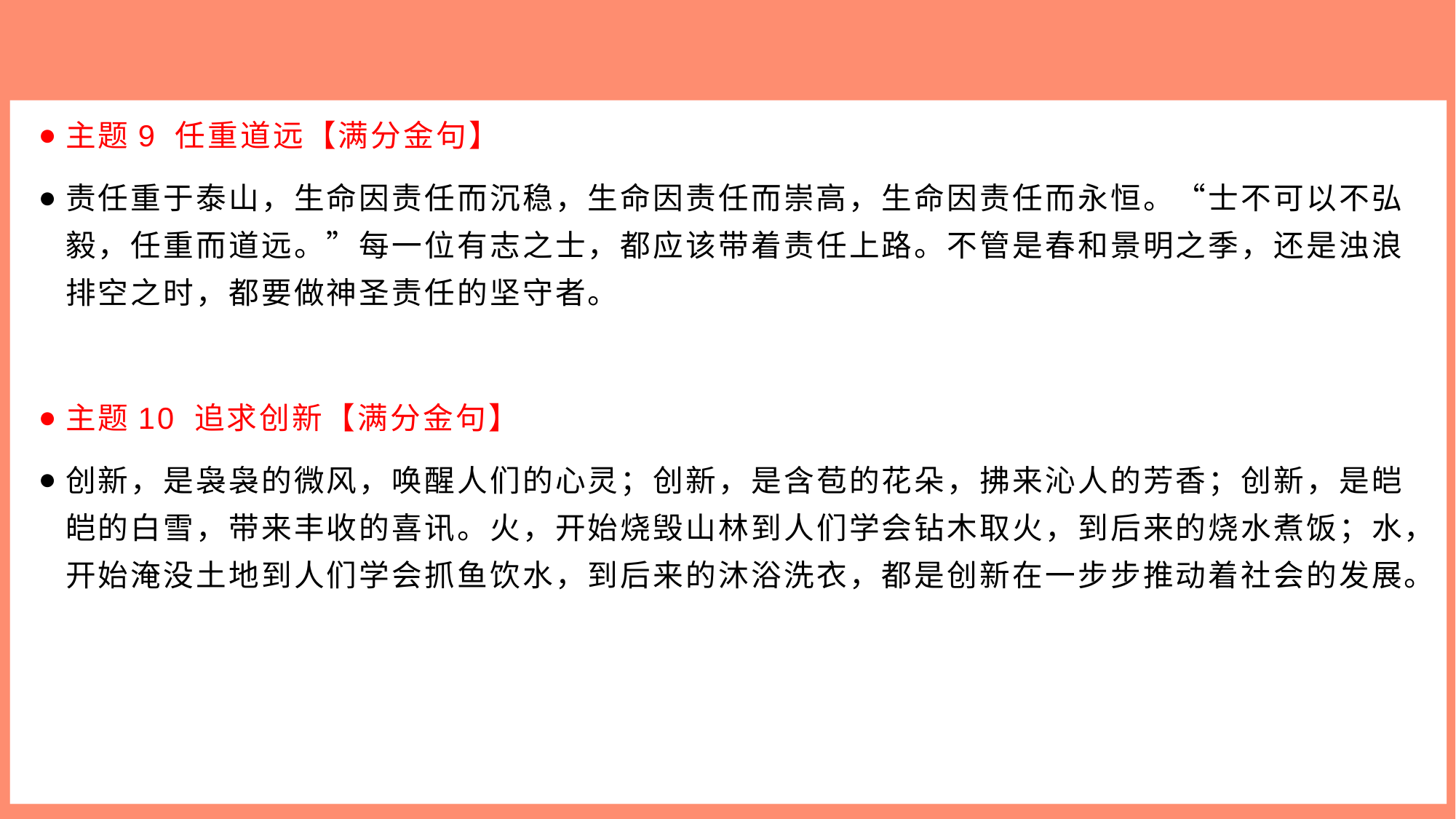

主题9 任重道远【满分金句】
责任重于泰山，生命因责任而沉稳，生命因责任而崇高，生命因责任而永恒。“士不可以不弘毅，任重而道远。”每一位有志之士，都应该带着责任上路。不管是春和景明之季，还是浊浪排空之时，都要做神圣责任的坚守者。

主题10 追求创新【满分金句】
创新，是袅袅的微风，唤醒人们的心灵；创新，是含苞的花朵，拂来沁人的芳香；创新，是皑皑的白雪，带来丰收的喜讯。火，开始烧毁山林到人们学会钻木取火，到后来的烧水煮饭；水，开始淹没土地到人们学会抓鱼饮水，到后来的沐浴洗衣，都是创新在一步步推动着社会的发展。